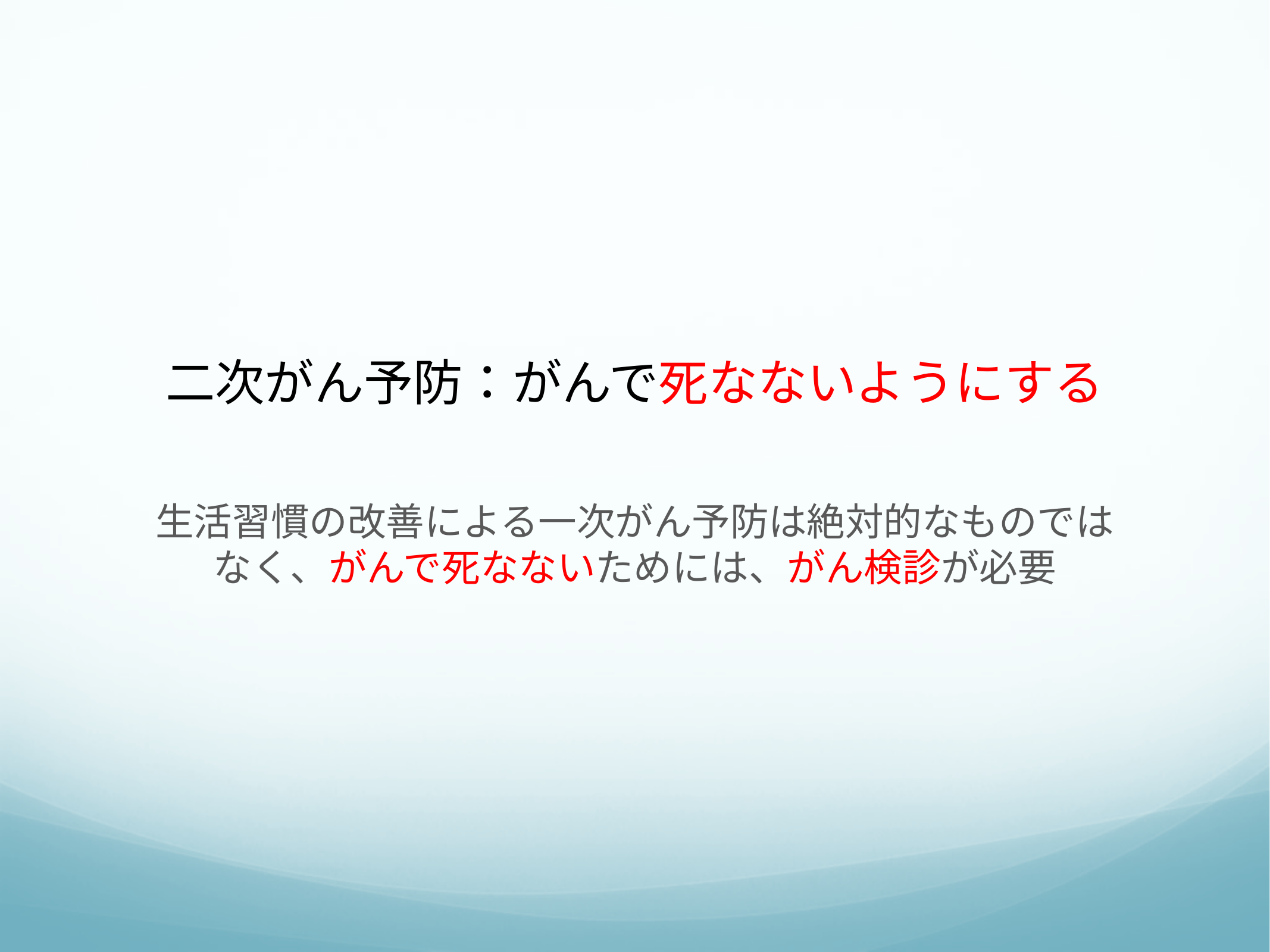

# 二次がん予防：がんで死なないようにする
生活習慣の改善による一次がん予防は絶対的なものではなく、がんで死なないためには、がん検診が必要